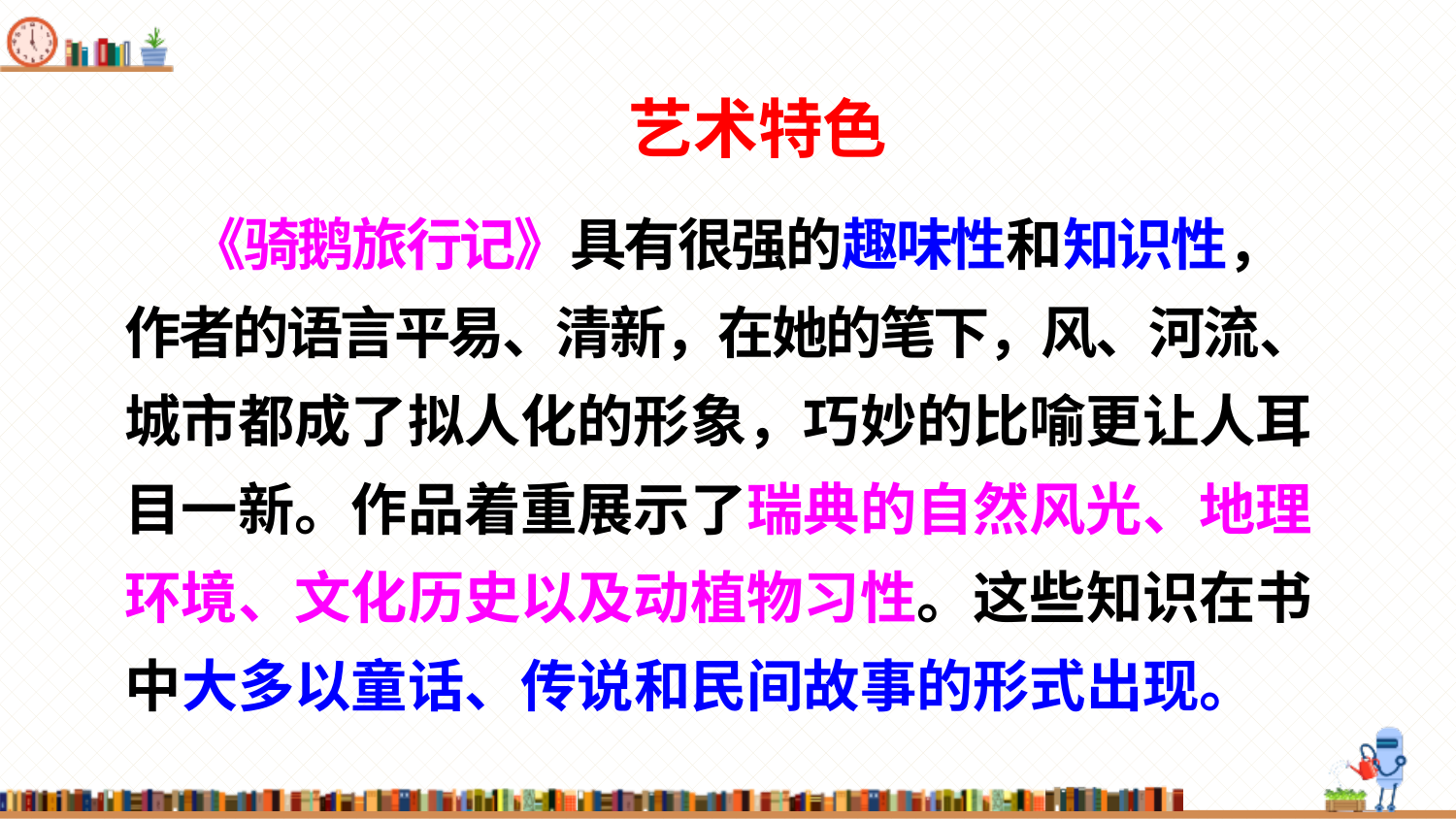

艺术特色
    《骑鹅旅行记》具有很强的趣味性和知识性，作者的语言平易、清新，在她的笔下，风、河流、城市都成了拟人化的形象，巧妙的比喻更让人耳目一新。作品着重展示了瑞典的自然风光、地理环境、文化历史以及动植物习性。这些知识在书中大多以童话、传说和民间故事的形式出现。